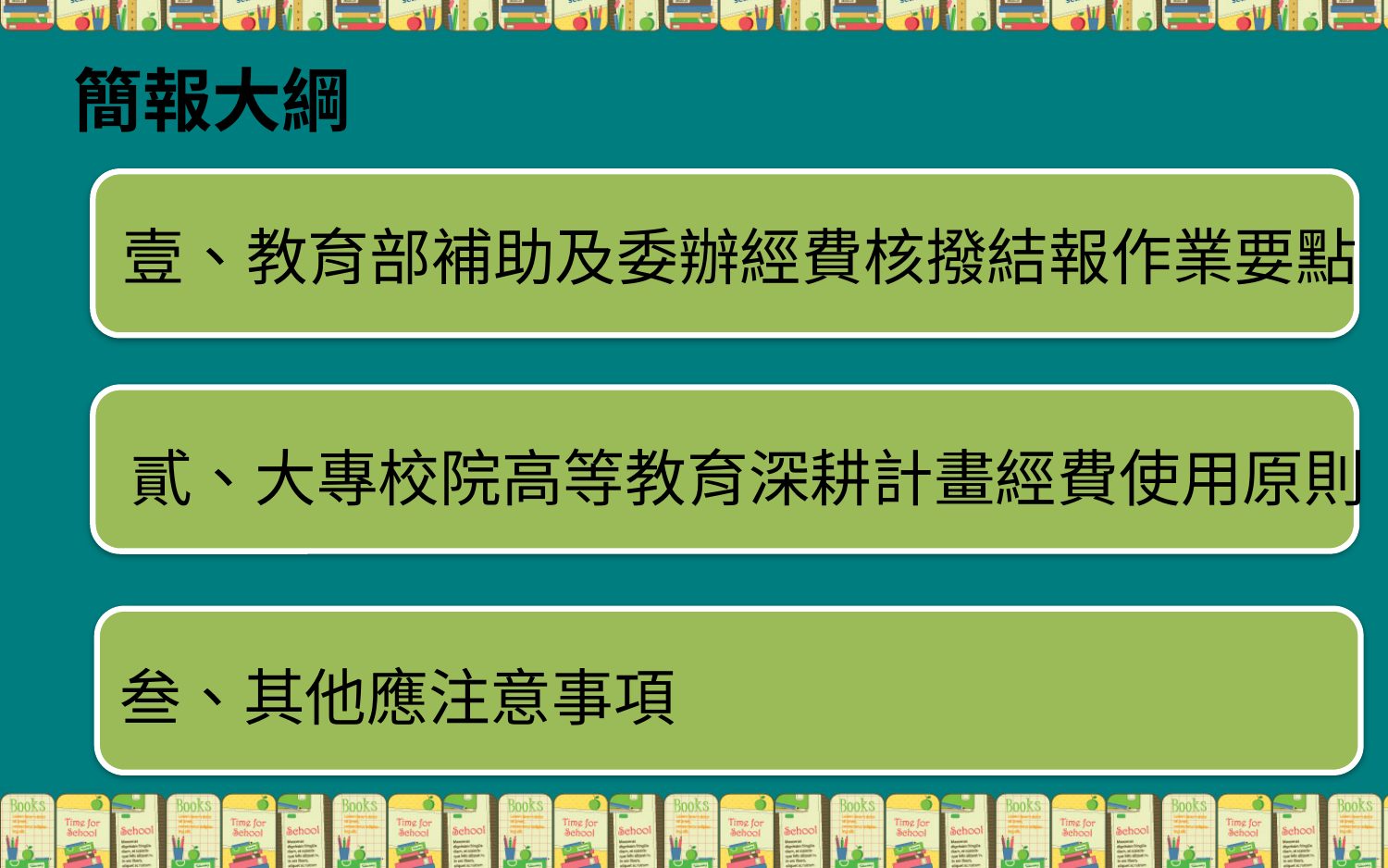

簡報大綱

壹、教育部補助及委辦經費核撥結報作業要點

貳、大專校院高等教育深耕計畫經費使用原則

叁、其他應注意事項